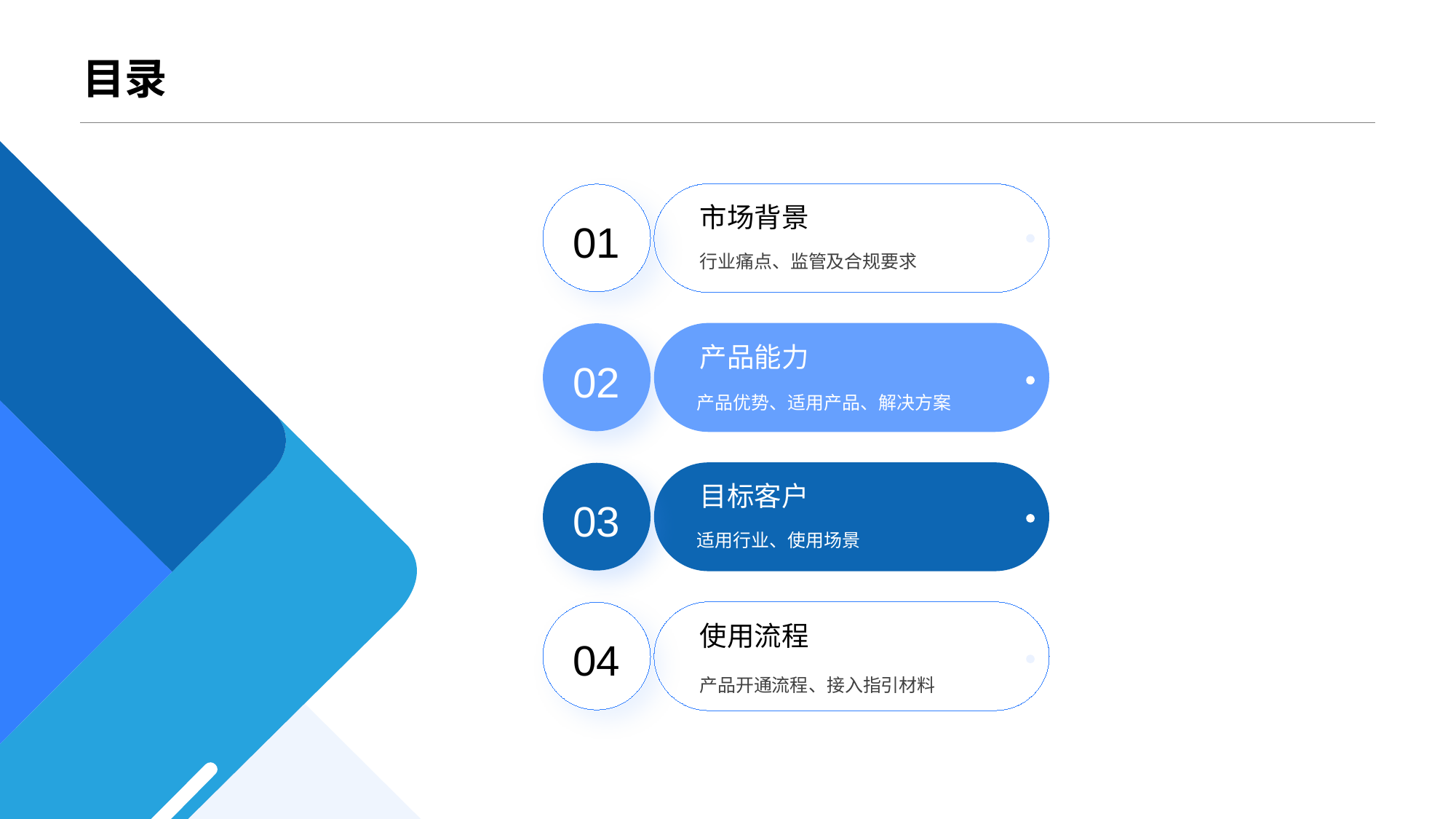

目录

市场背景
01

行业痛点、监管及合规要求

产品能力
02

产品优势、适用产品、解决方案

目标客户
03

适用行业、使用场景

使用流程
04

产品开通流程、接入指引材料